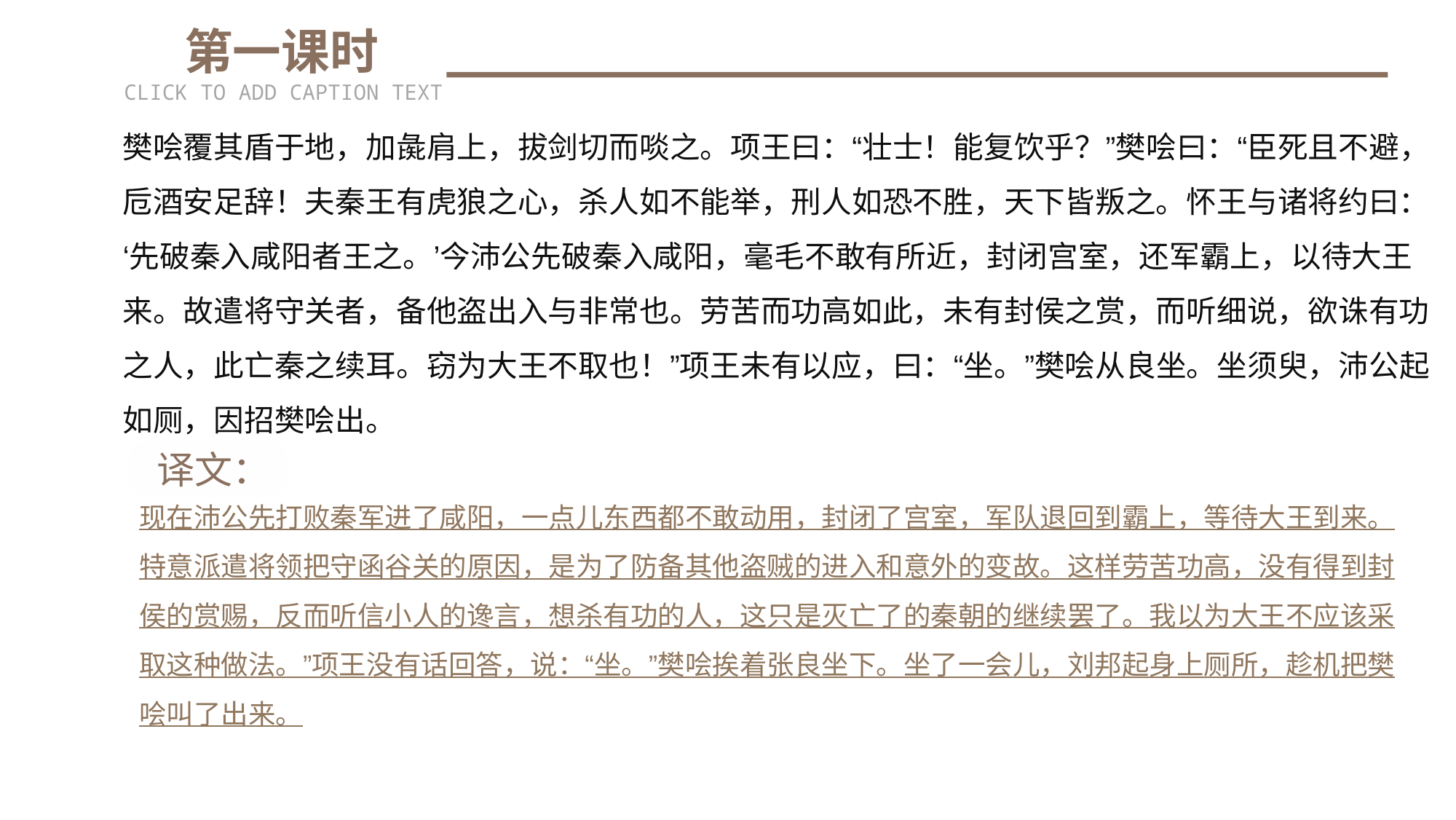

第一课时

CLICK TO ADD CAPTION TEXT
樊哙覆其盾于地，加彘肩上，拔剑切而啖之。项王曰：“壮士！能复饮乎？”樊哙曰：“臣死且不避，卮酒安足辞！夫秦王有虎狼之心，杀人如不能举，刑人如恐不胜，天下皆叛之。怀王与诸将约曰：‘先破秦入咸阳者王之。’今沛公先破秦入咸阳，毫毛不敢有所近，封闭宫室，还军霸上，以待大王来。故遣将守关者，备他盗出入与非常也。劳苦而功高如此，未有封侯之赏，而听细说，欲诛有功之人，此亡秦之续耳。窃为大王不取也！”项王未有以应，曰：“坐。”樊哙从良坐。坐须臾，沛公起如厕，因招樊哙出。
 译文：
现在沛公先打败秦军进了咸阳，一点儿东西都不敢动用，封闭了宫室，军队退回到霸上，等待大王到来。特意派遣将领把守函谷关的原因，是为了防备其他盗贼的进入和意外的变故。这样劳苦功高，没有得到封侯的赏赐，反而听信小人的谗言，想杀有功的人，这只是灭亡了的秦朝的继续罢了。我以为大王不应该采取这种做法。”项王没有话回答，说：“坐。”樊哙挨着张良坐下。坐了一会儿，刘邦起身上厕所，趁机把樊哙叫了出来。